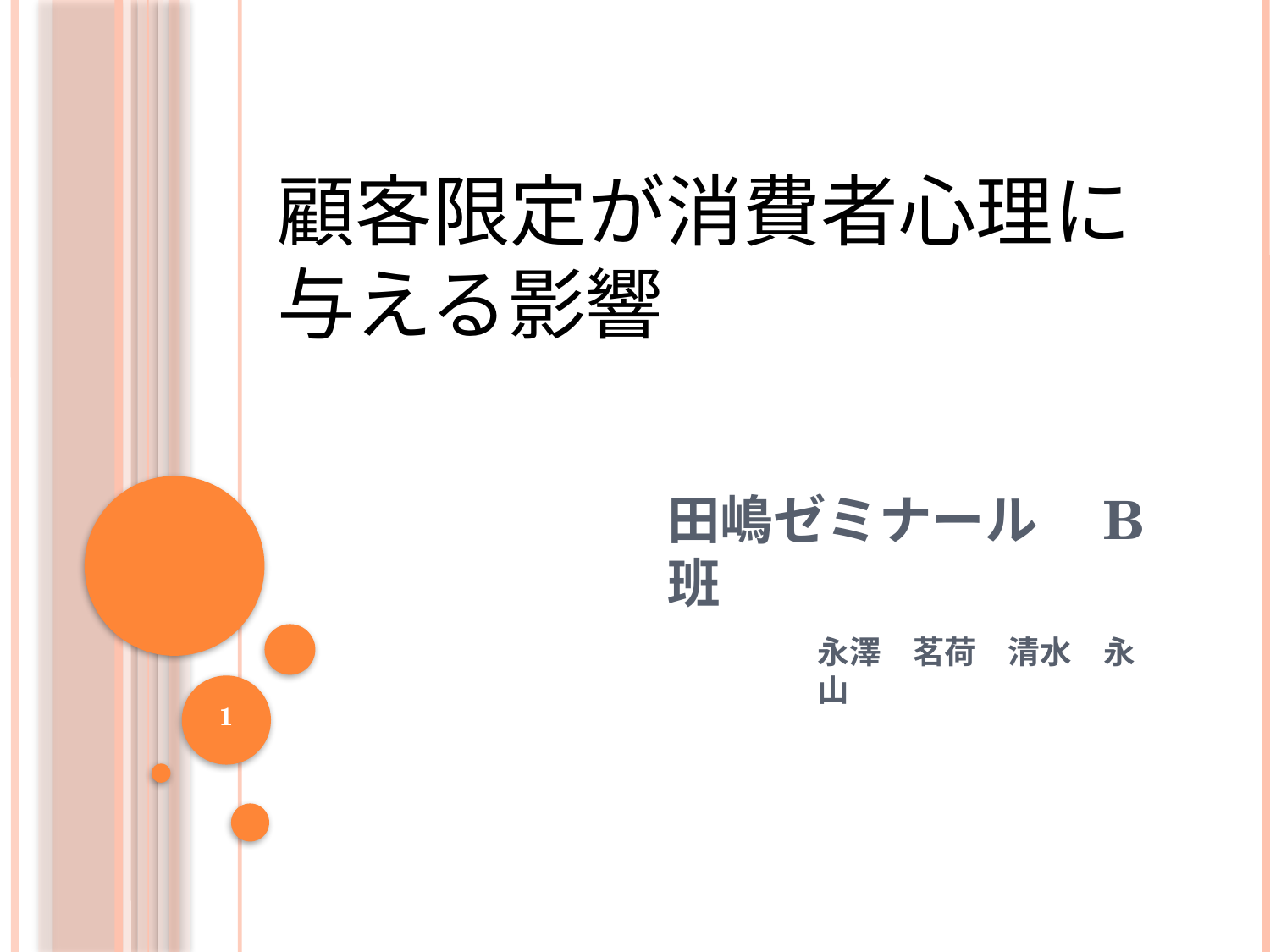

顧客限定が消費者心理に
与える影響
# 田嶋ゼミナール　B班
永澤　茗荷　清水　永山
1